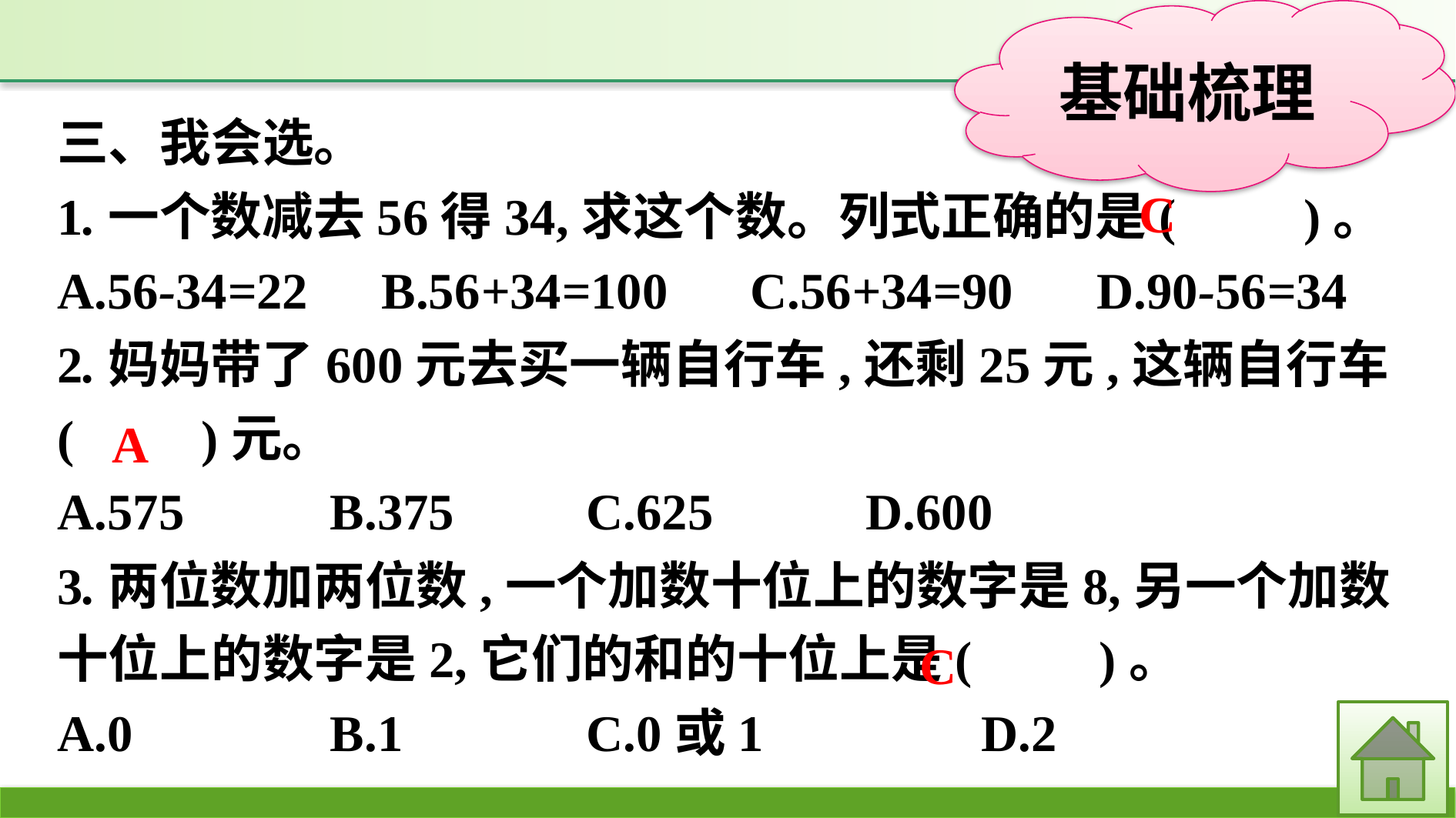

三、我会选。
1.一个数减去56得34,求这个数。列式正确的是(　　)。
A.56-34=22	    B.56+34=100	C.56+34=90	D.90-56=34
2.妈妈带了600元去买一辆自行车,还剩25元,这辆自行车(　　)元。
A.575		B.375	C.625		D.600
3.两位数加两位数,一个加数十位上的数字是8,另一个加数十位上的数字是2,它们的和的十位上是(　　)。
A.0		B.1		C.0或1		D.2
C
A
C